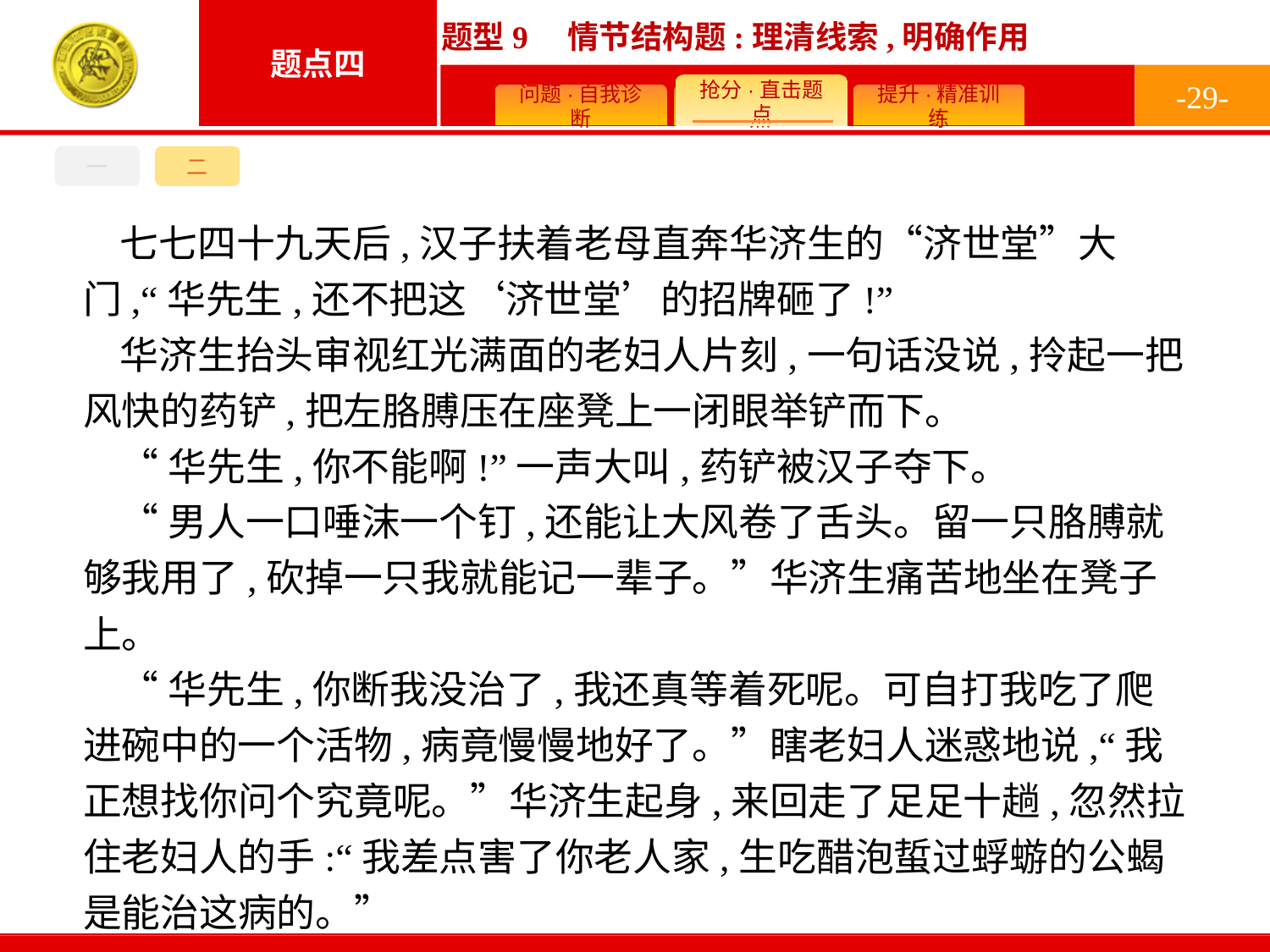

-29-
一
二
七七四十九天后,汉子扶着老母直奔华济生的“济世堂”大门,“华先生,还不把这‘济世堂’的招牌砸了!”
华济生抬头审视红光满面的老妇人片刻,一句话没说,拎起一把风快的药铲,把左胳膊压在座凳上一闭眼举铲而下。
“华先生,你不能啊!”一声大叫,药铲被汉子夺下。
“男人一口唾沫一个钉,还能让大风卷了舌头。留一只胳膊就够我用了,砍掉一只我就能记一辈子。”华济生痛苦地坐在凳子上。
“华先生,你断我没治了,我还真等着死呢。可自打我吃了爬进碗中的一个活物,病竟慢慢地好了。”瞎老妇人迷惑地说,“我正想找你问个究竟呢。”华济生起身,来回走了足足十趟,忽然拉住老妇人的手:“我差点害了你老人家,生吃醋泡蜇过蜉蝣的公蝎是能治这病的。”